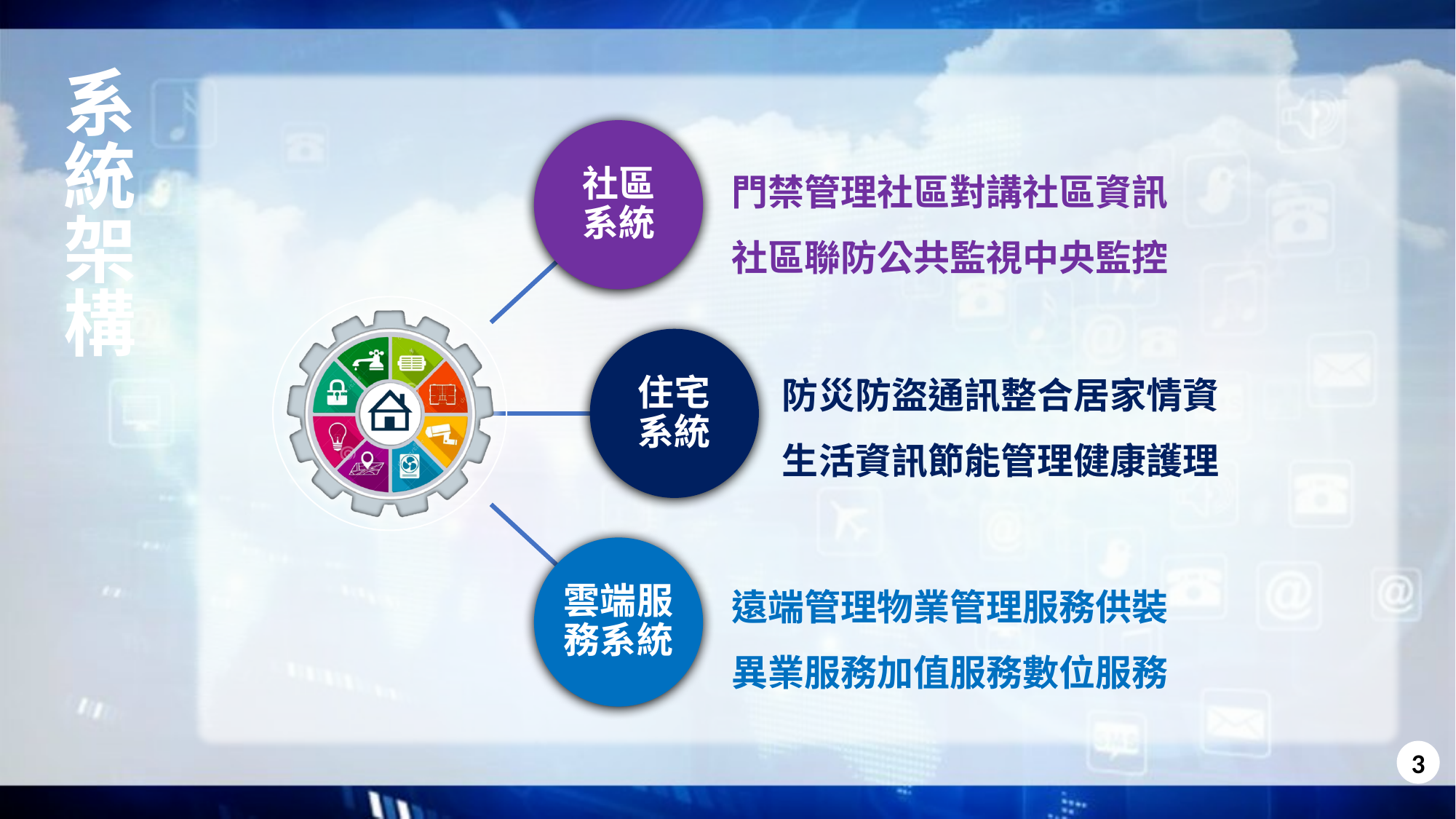

# 系統架構
社區
系統

住宅
系統
雲端服
務系統

門禁管理社區對講社區資訊
社區聯防公共監視中央監控
防災防盜通訊整合居家情資
生活資訊節能管理健康護理
遠端管理物業管理服務供裝
異業服務加值服務數位服務
3